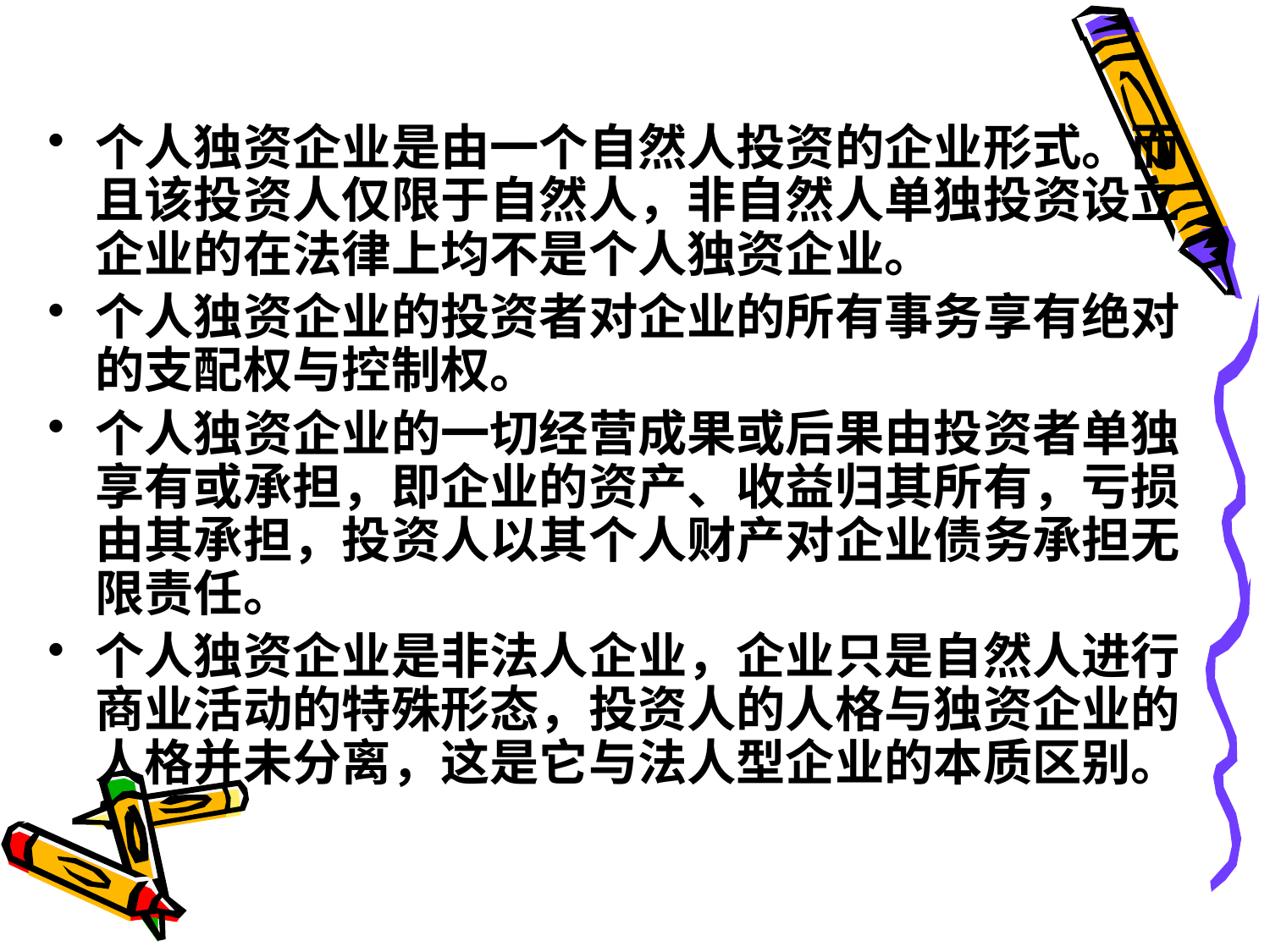

个人独资企业是由一个自然人投资的企业形式。而且该投资人仅限于自然人，非自然人单独投资设立企业的在法律上均不是个人独资企业。
个人独资企业的投资者对企业的所有事务享有绝对的支配权与控制权。
个人独资企业的一切经营成果或后果由投资者单独享有或承担，即企业的资产、收益归其所有，亏损由其承担，投资人以其个人财产对企业债务承担无限责任。
个人独资企业是非法人企业，企业只是自然人进行商业活动的特殊形态，投资人的人格与独资企业的人格并未分离，这是它与法人型企业的本质区别。